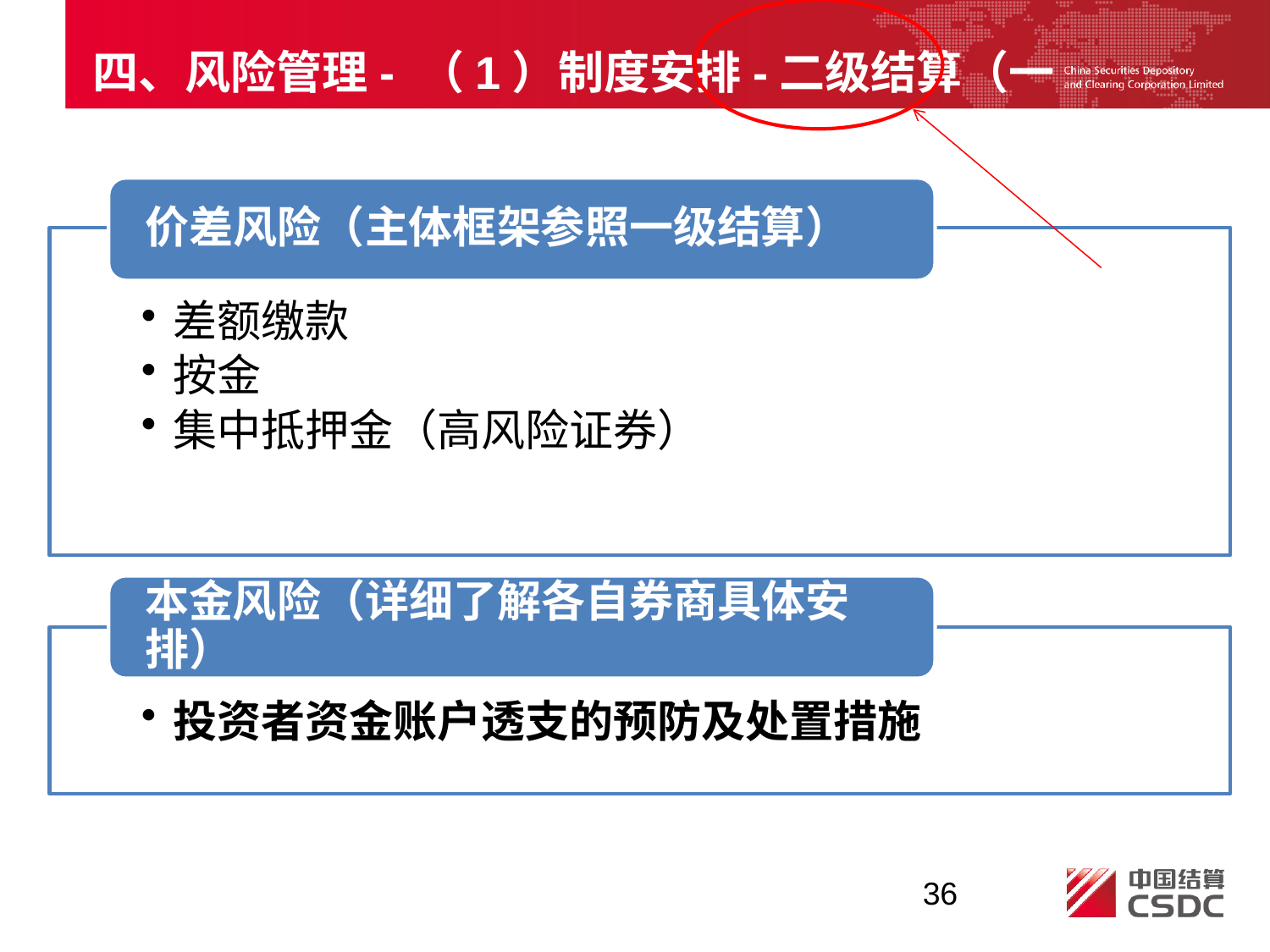

四、风险管理- （1）制度安排-二级结算（一般）

差额缴款
按金
集中抵押金（高风险证券）
价差风险（主体框架参照一级结算）
投资者资金账户透支的预防及处置措施
本金风险（详细了解各自券商具体安排）
36